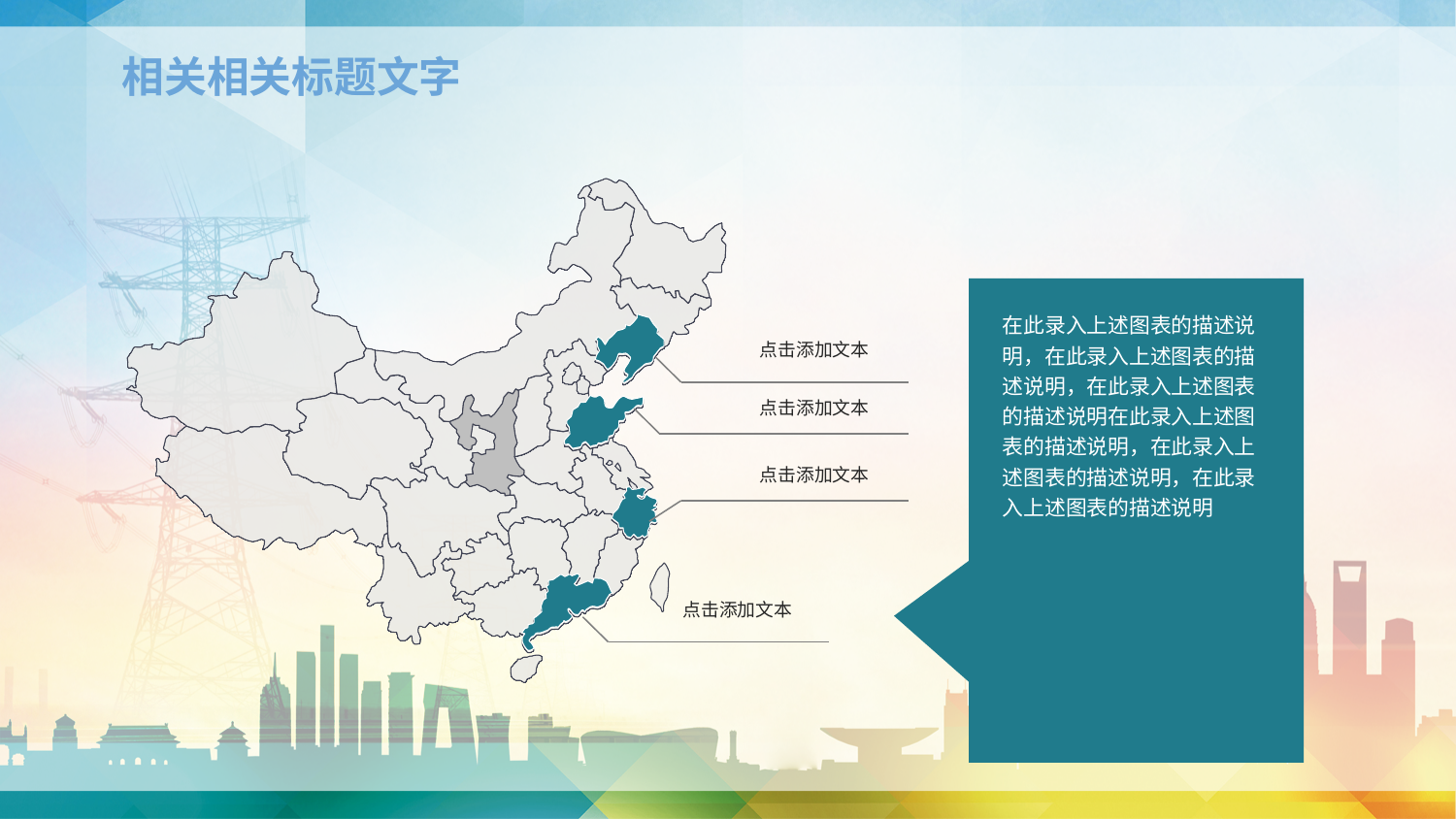

相关相关标题文字

在此录入上述图表的描述说明，在此录入上述图表的描述说明，在此录入上述图表的描述说明在此录入上述图表的描述说明，在此录入上述图表的描述说明，在此录入上述图表的描述说明

点击添加文本
点击添加文本

点击添加文本

点击添加文本